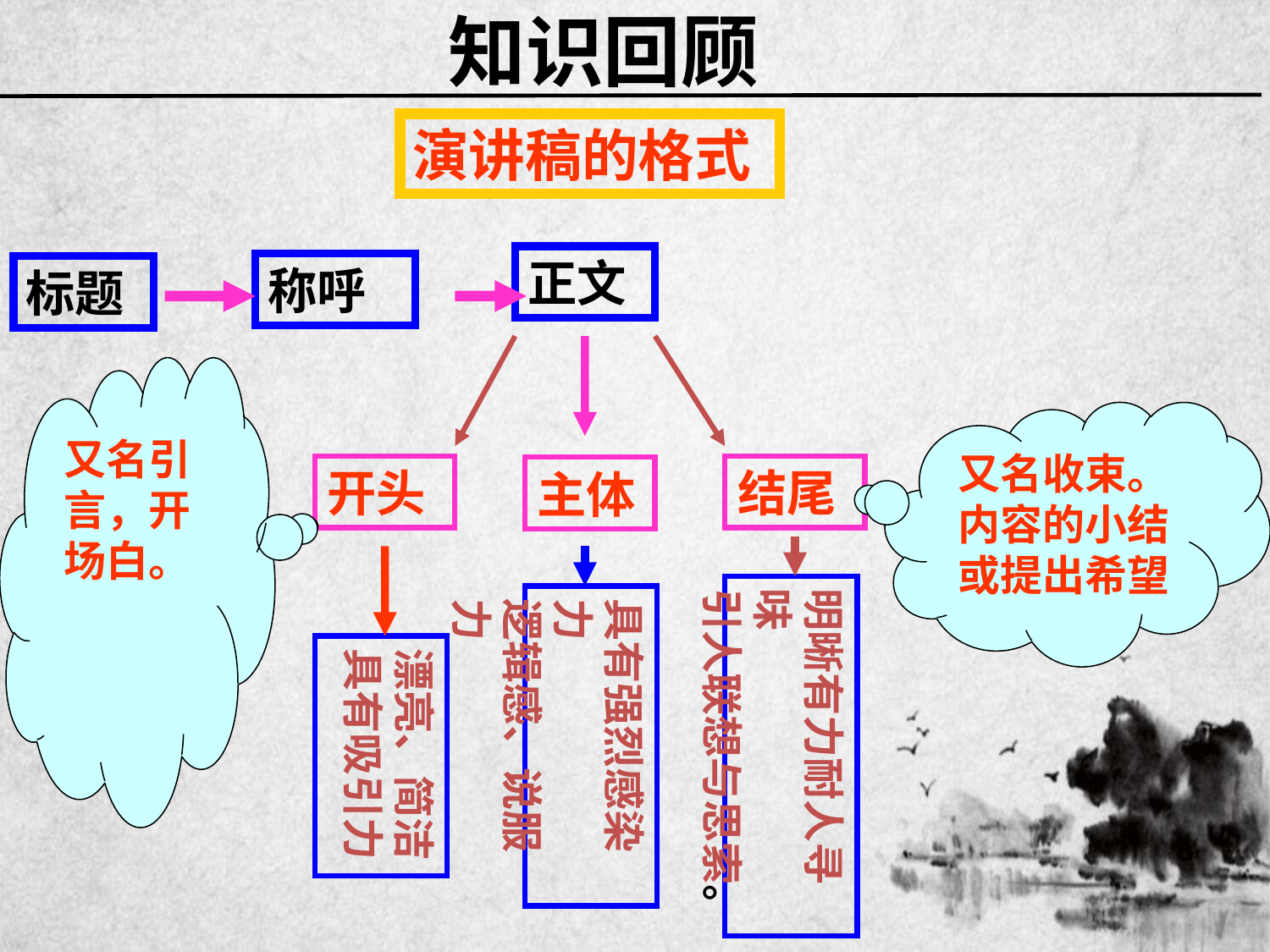

# 知识回顾
演讲稿的格式
正文
称呼
标题

又名引言，开场白。
又名收束。内容的小结或提出希望
开头
结尾
主体

明晰有力耐人寻味
引人联想与思索。
具有强烈感染力
逻辑感、说服力

漂亮、简洁
具有吸引力